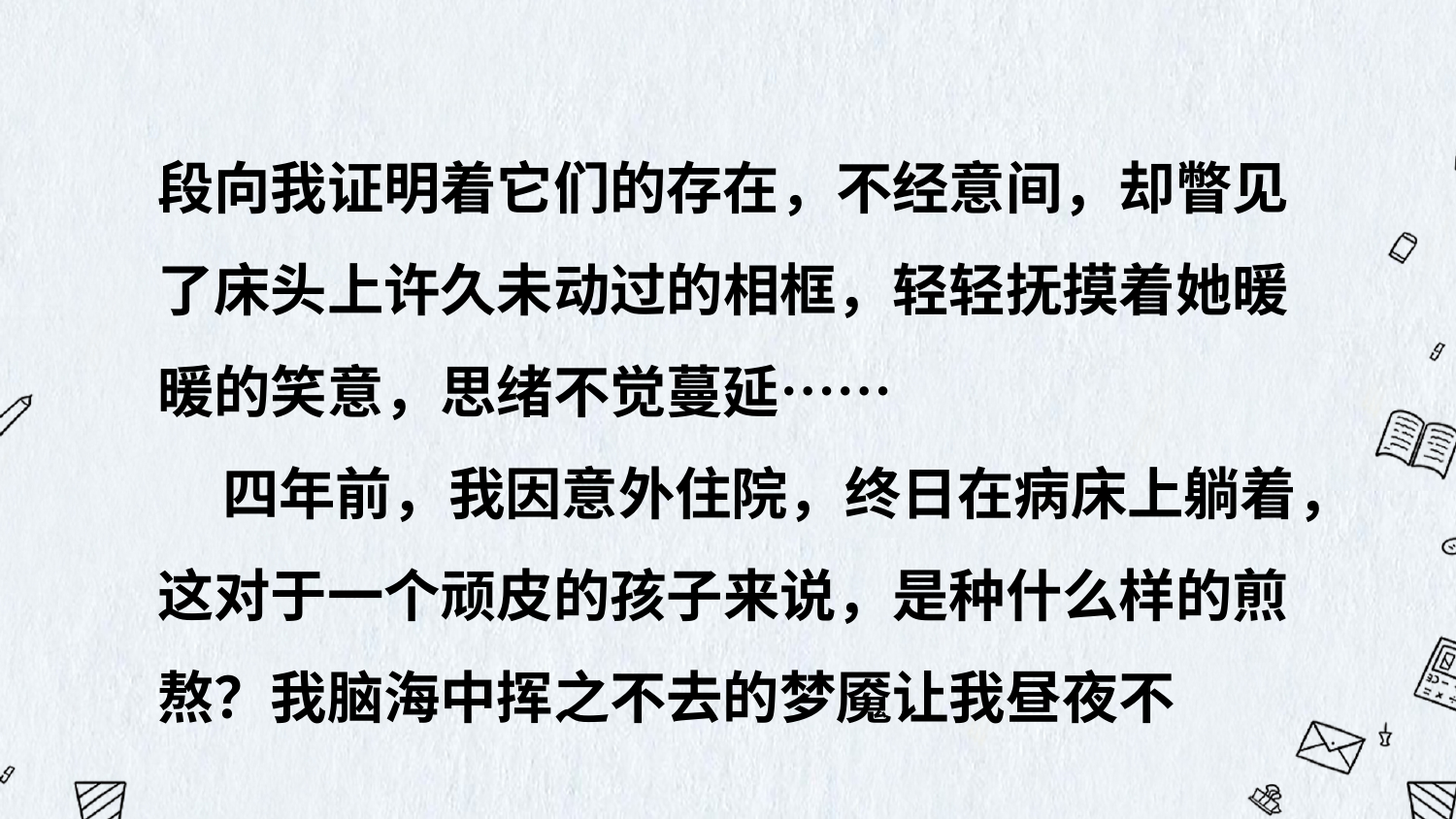

段向我证明着它们的存在，不经意间，却瞥见了床头上许久未动过的相框，轻轻抚摸着她暖暖的笑意，思绪不觉蔓延……
    四年前，我因意外住院，终日在病床上躺着，这对于一个顽皮的孩子来说，是种什么样的煎熬？我脑海中挥之不去的梦魇让我昼夜不